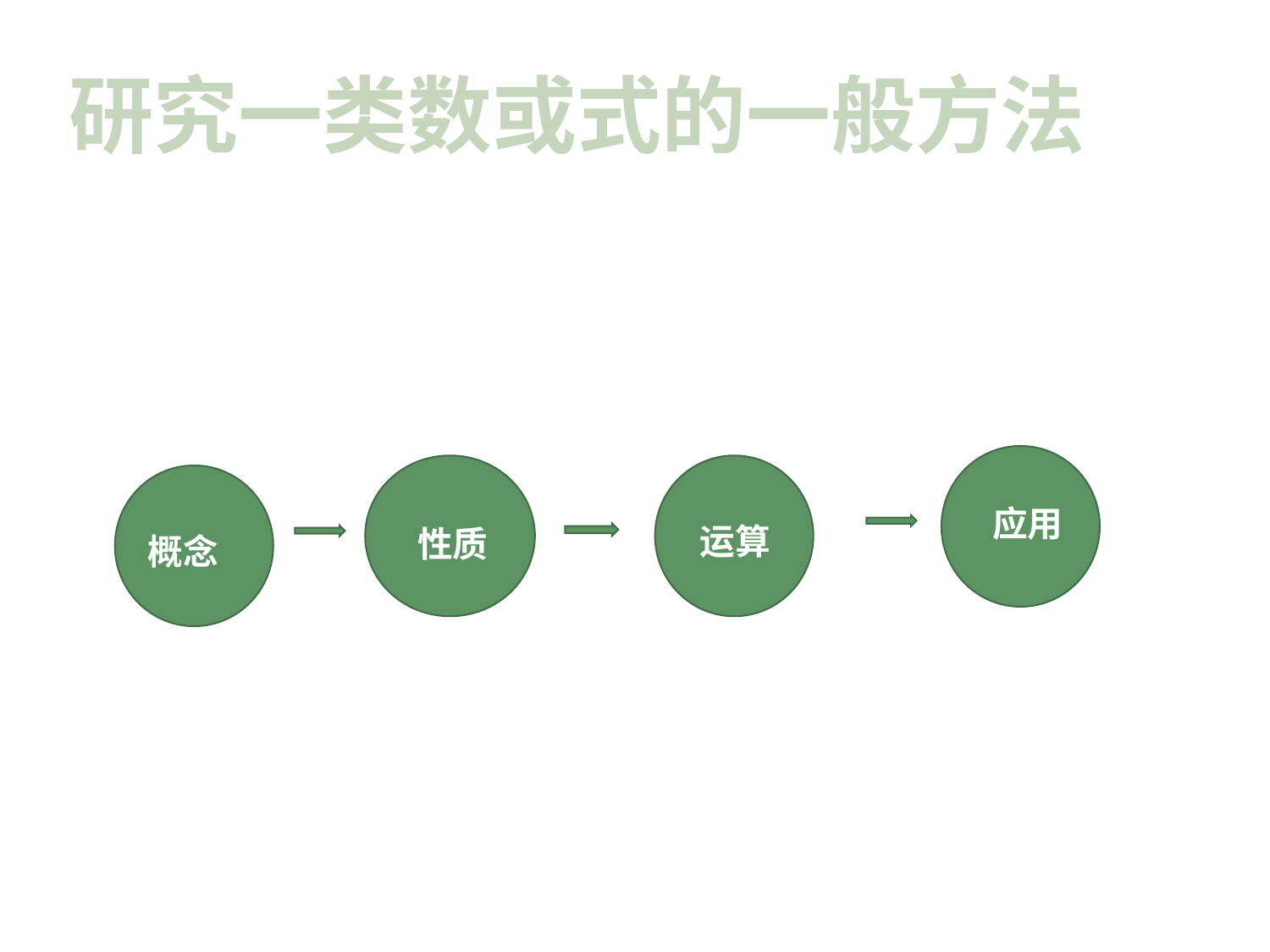

# 二次根式的发展史
研究一类数或式的一般方法

应用

性质

运算

概念